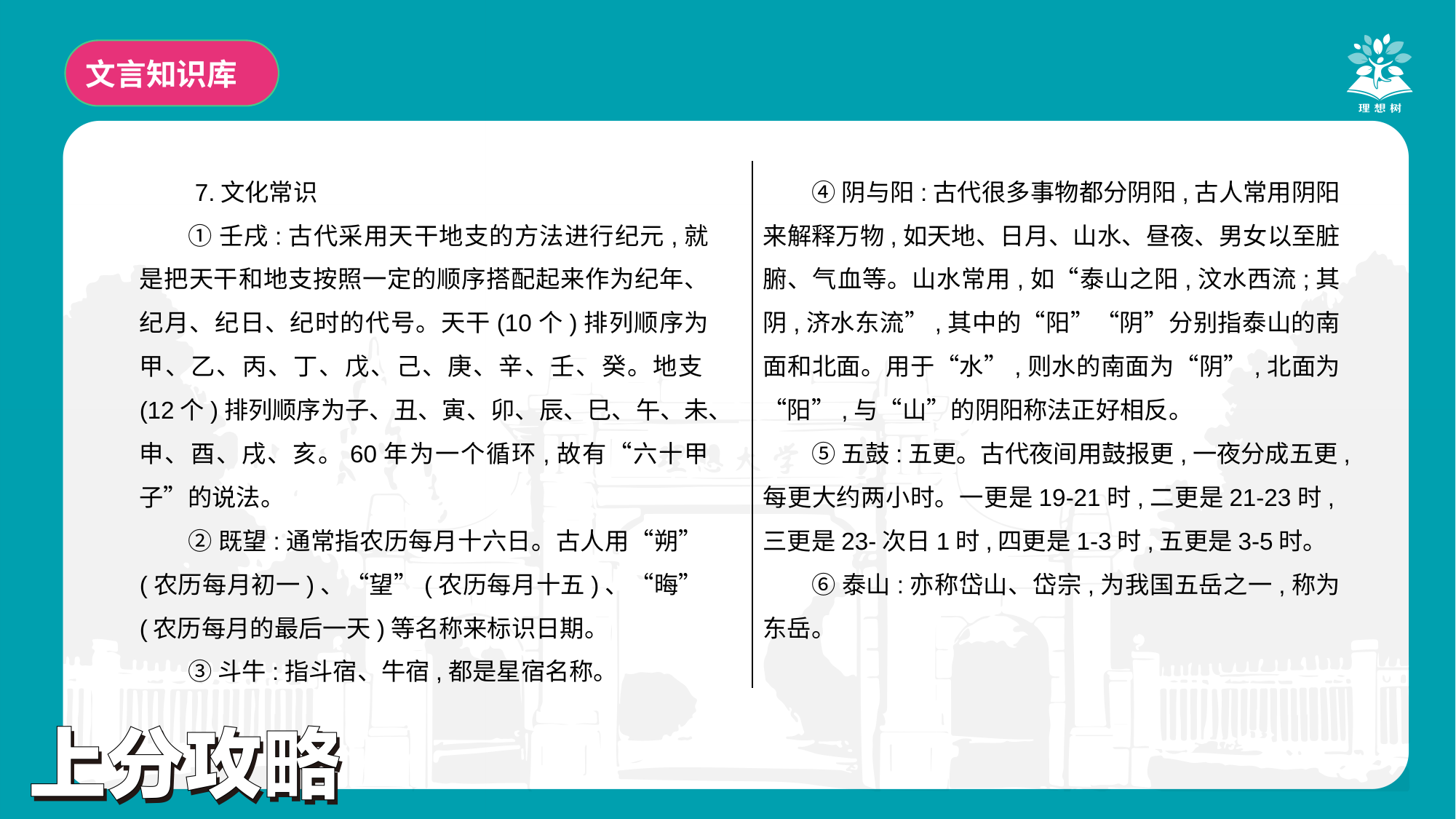

文言知识库
 7.文化常识
①壬戌:古代采用天干地支的方法进行纪元,就是把天干和地支按照一定的顺序搭配起来作为纪年、纪月、纪日、纪时的代号。天干(10个)排列顺序为甲、乙、丙、丁、戊、己、庚、辛、壬、癸。地支(12个)排列顺序为子、丑、寅、卯、辰、巳、午、未、申、酉、戌、亥。60年为一个循环,故有“六十甲子”的说法。
②既望:通常指农历每月十六日。古人用“朔”(农历每月初一)、“望”(农历每月十五)、“晦”(农历每月的最后一天)等名称来标识日期。
③斗牛:指斗宿、牛宿,都是星宿名称。
④阴与阳:古代很多事物都分阴阳,古人常用阴阳来解释万物,如天地、日月、山水、昼夜、男女以至脏腑、气血等。山水常用,如“泰山之阳,汶水西流;其阴,济水东流”,其中的“阳”“阴”分别指泰山的南面和北面。用于“水”,则水的南面为“阴”,北面为“阳”,与“山”的阴阳称法正好相反。
⑤五鼓:五更。古代夜间用鼓报更,一夜分成五更,每更大约两小时。一更是19-21时,二更是21-23时,三更是23-次日1时,四更是1-3时,五更是3-5时。
⑥泰山:亦称岱山、岱宗,为我国五岳之一,称为东岳。